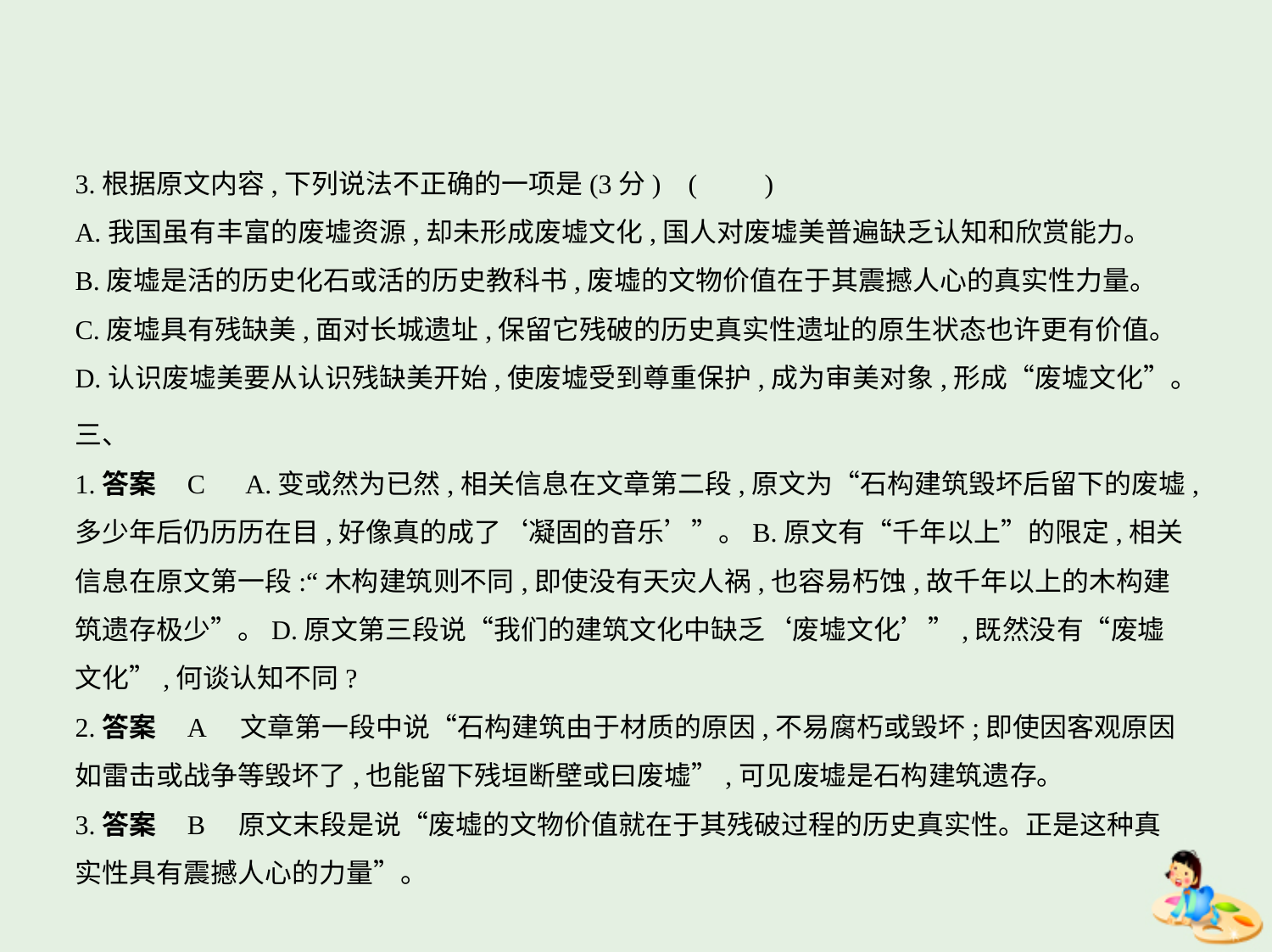

3.根据原文内容,下列说法不正确的一项是(3分) (　　)
A.我国虽有丰富的废墟资源,却未形成废墟文化,国人对废墟美普遍缺乏认知和欣赏能力。
B.废墟是活的历史化石或活的历史教科书,废墟的文物价值在于其震撼人心的真实性力量。
C.废墟具有残缺美,面对长城遗址,保留它残破的历史真实性遗址的原生状态也许更有价值。
D.认识废墟美要从认识残缺美开始,使废墟受到尊重保护,成为审美对象,形成“废墟文化”。
三、
1.答案    C　A.变或然为已然,相关信息在文章第二段,原文为“石构建筑毁坏后留下的废墟,
多少年后仍历历在目,好像真的成了‘凝固的音乐’”。B.原文有“千年以上”的限定,相关
信息在原文第一段:“木构建筑则不同,即使没有天灾人祸,也容易朽蚀,故千年以上的木构建
筑遗存极少”。D.原文第三段说“我们的建筑文化中缺乏‘废墟文化’”,既然没有“废墟
文化”,何谈认知不同?
2.答案    A　文章第一段中说“石构建筑由于材质的原因,不易腐朽或毁坏;即使因客观原因
如雷击或战争等毁坏了,也能留下残垣断壁或曰废墟”,可见废墟是石构建筑遗存。
3.答案    B　原文末段是说“废墟的文物价值就在于其残破过程的历史真实性。正是这种真
实性具有震撼人心的力量”。